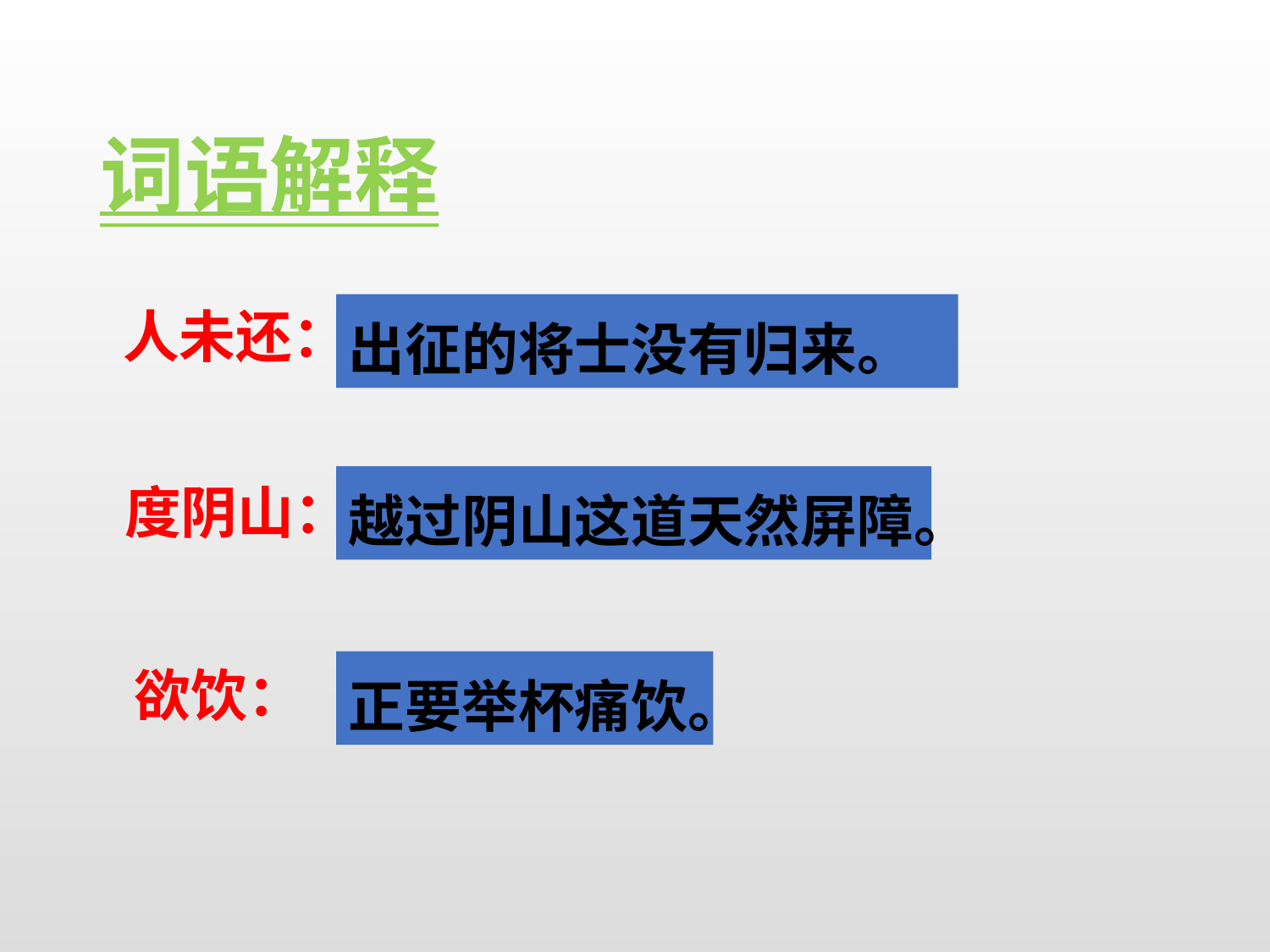

词语解释
出征的将士没有归来。
人未还：
越过阴山这道天然屏障。
度阴山：
正要举杯痛饮。
欲饮：